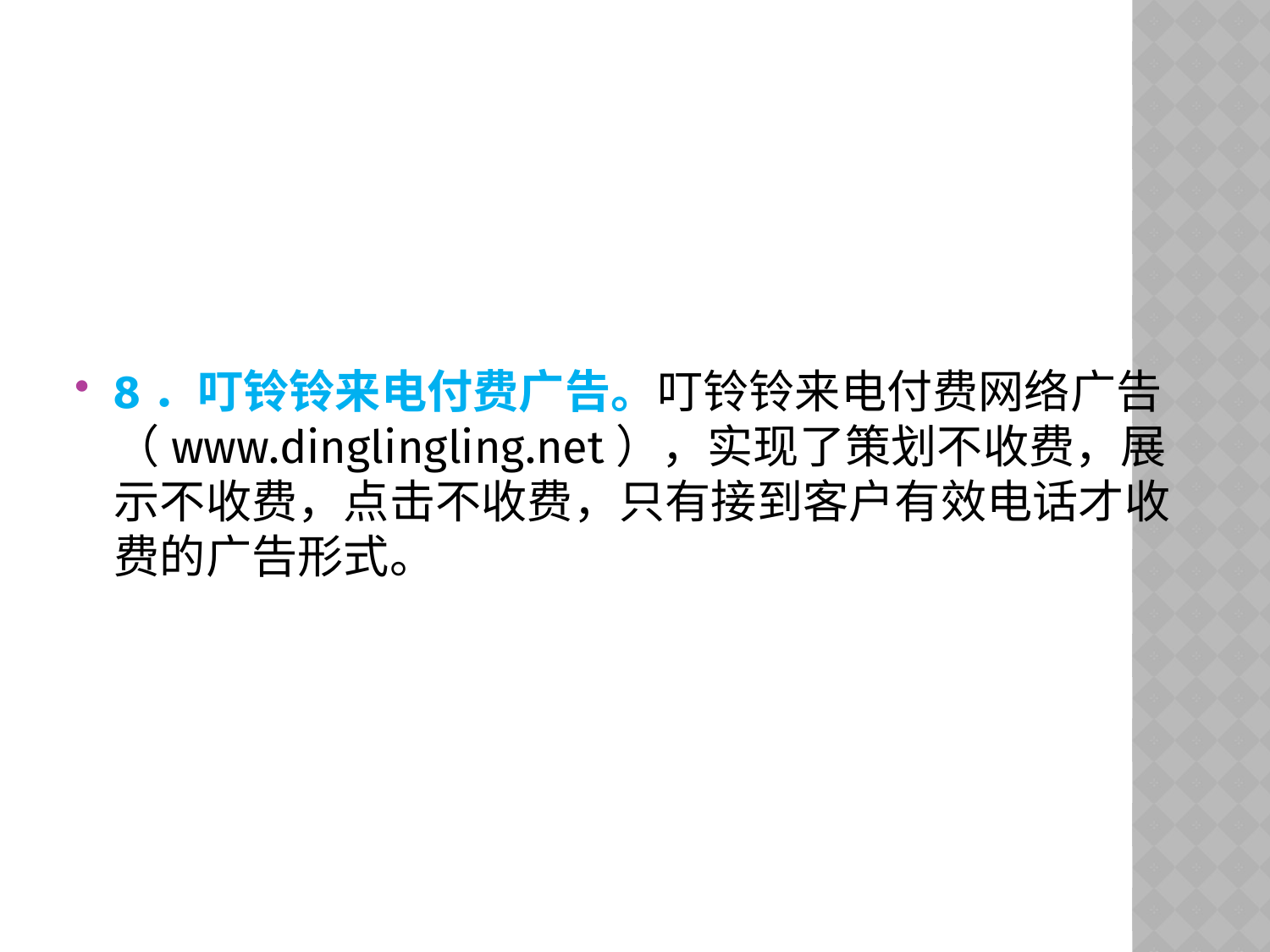

8．叮铃铃来电付费广告。叮铃铃来电付费网络广告（www.dinglingling.net），实现了策划不收费，展示不收费，点击不收费，只有接到客户有效电话才收费的广告形式。